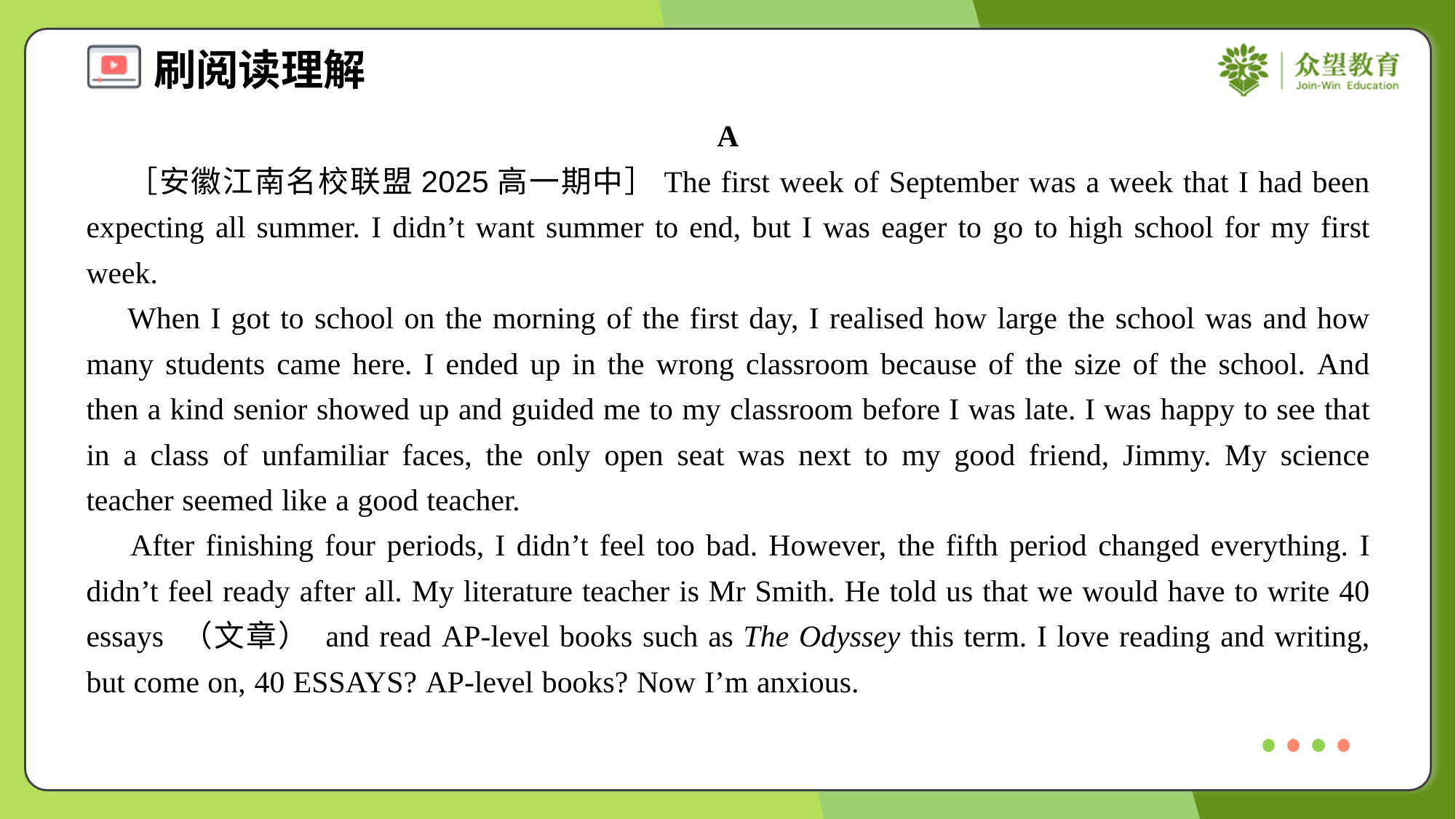

A
    ［安徽江南名校联盟2025高一期中］The first week of September was a week that I had been expecting all summer. I didn’t want summer to end, but I was eager to go to high school for my first week.
    When I got to school on the morning of the first day, I realised how large the school was and how many students came here. I ended up in the wrong classroom because of the size of the school. And then a kind senior showed up and guided me to my classroom before I was late. I was happy to see that in a class of unfamiliar faces, the only open seat was next to my good friend, Jimmy. My science teacher seemed like a good teacher.
    After finishing four periods, I didn’t feel too bad. However, the fifth period changed everything. I didn’t feel ready after all. My literature teacher is Mr Smith. He told us that we would have to write 40 essays （文章） and read AP-level books such as The Odyssey this term. I love reading and writing, but come on, 40 ESSAYS? AP-level books? Now I’m anxious.